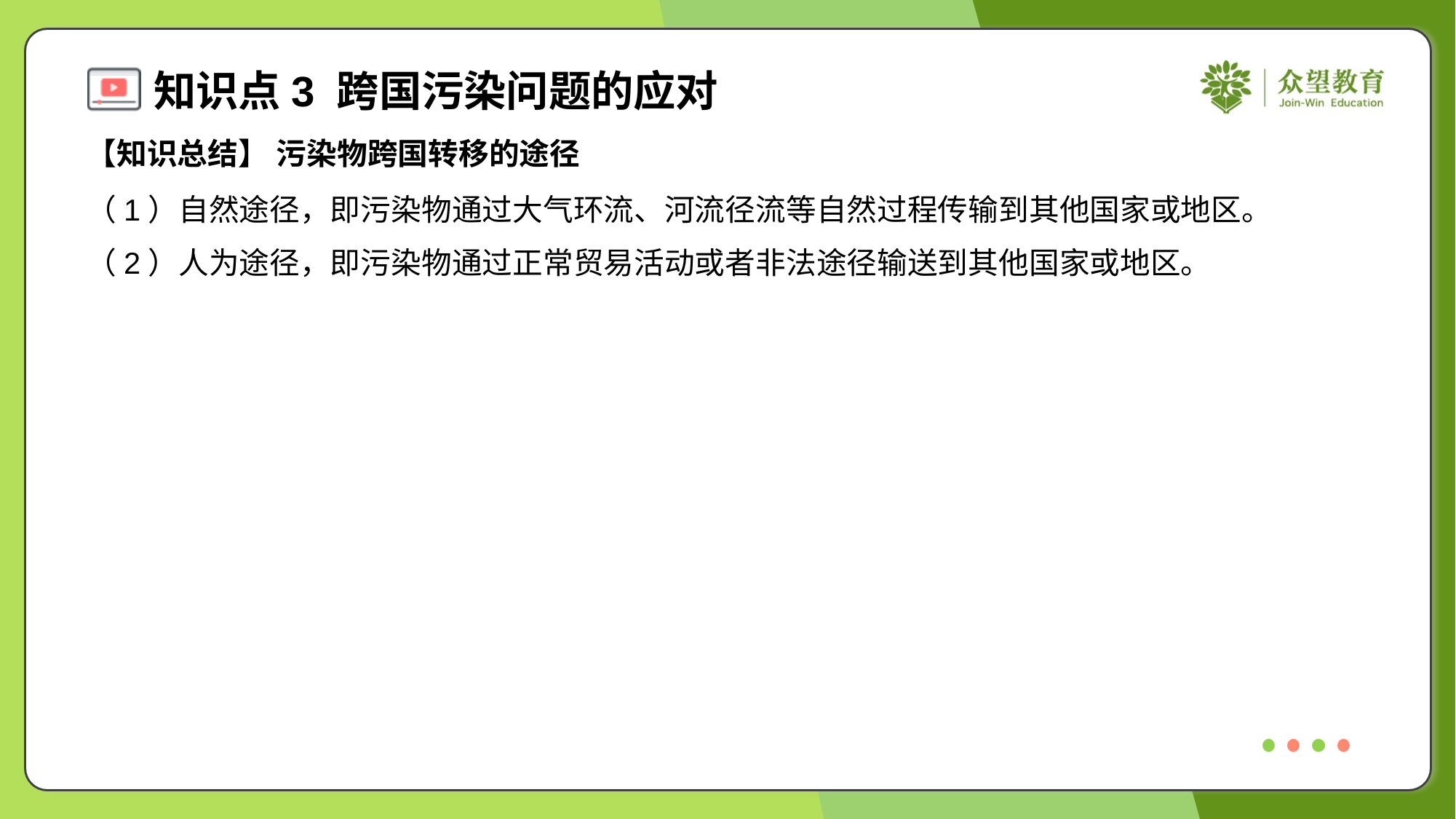

【知识总结】 污染物跨国转移的途径
（1）自然途径，即污染物通过大气环流、河流径流等自然过程传输到其他国家或地区。
（2）人为途径，即污染物通过正常贸易活动或者非法途径输送到其他国家或地区。